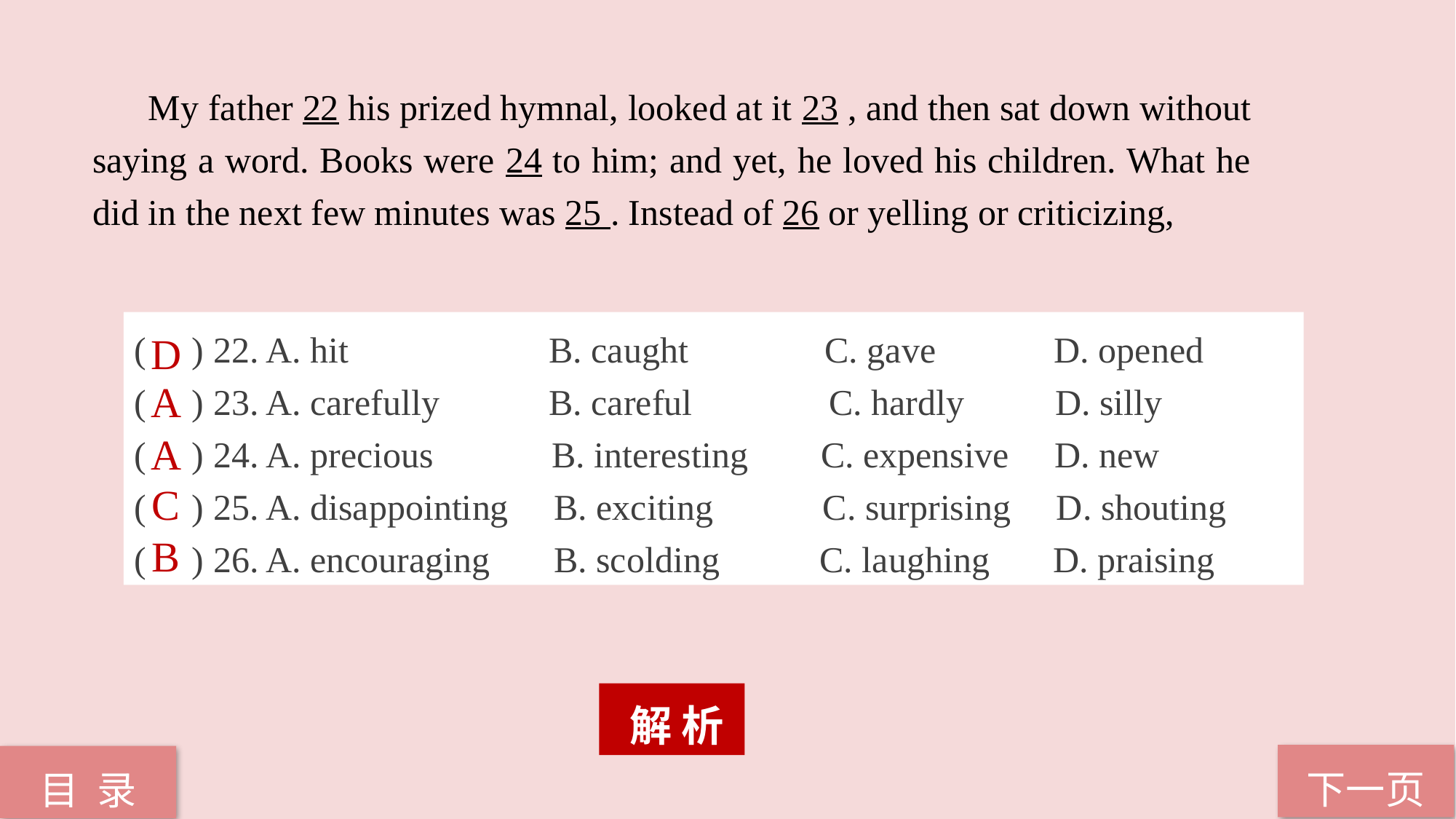

My father 22 his prized hymnal, looked at it 23 , and then sat down without saying a word. Books were 24 to him; and yet, he loved his children. What he did in the next few minutes was 25 . Instead of 26 or yelling or criticizing,
(     ) 22. A. hit                      B. caught               C. gave             D. opened
(     ) 23. A. carefully            B. careful               C. hardly          D. silly
(     ) 24. A. precious             B. interesting        C. expensive     D. new
(     ) 25. A. disappointing     B. exciting            C. surprising     D. shouting
(     ) 26. A. encouraging       B. scolding           C. laughing       D. praising
D
A
A
C
B
 解 析